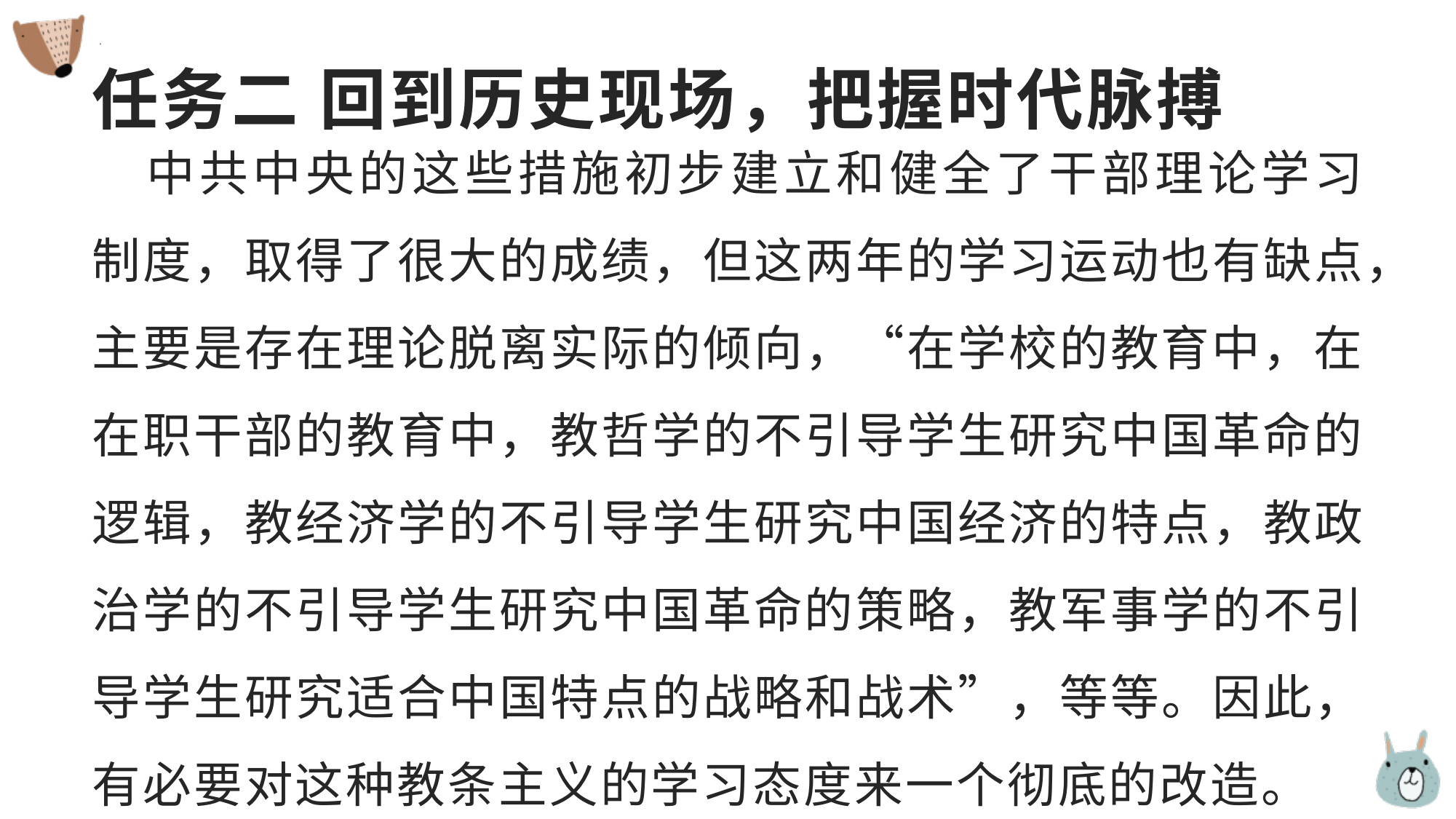

# 任务二 回到历史现场，把握时代脉搏
中共中央的这些措施初步建立和健全了干部理论学习制度，取得了很大的成绩，但这两年的学习运动也有缺点，主要是存在理论脱离实际的倾向，“在学校的教育中，在在职干部的教育中，教哲学的不引导学生研究中国革命的逻辑，教经济学的不引导学生研究中国经济的特点，教政治学的不引导学生研究中国革命的策略，教军事学的不引导学生研究适合中国特点的战略和战术”，等等。因此，有必要对这种教条主义的学习态度来一个彻底的改造。